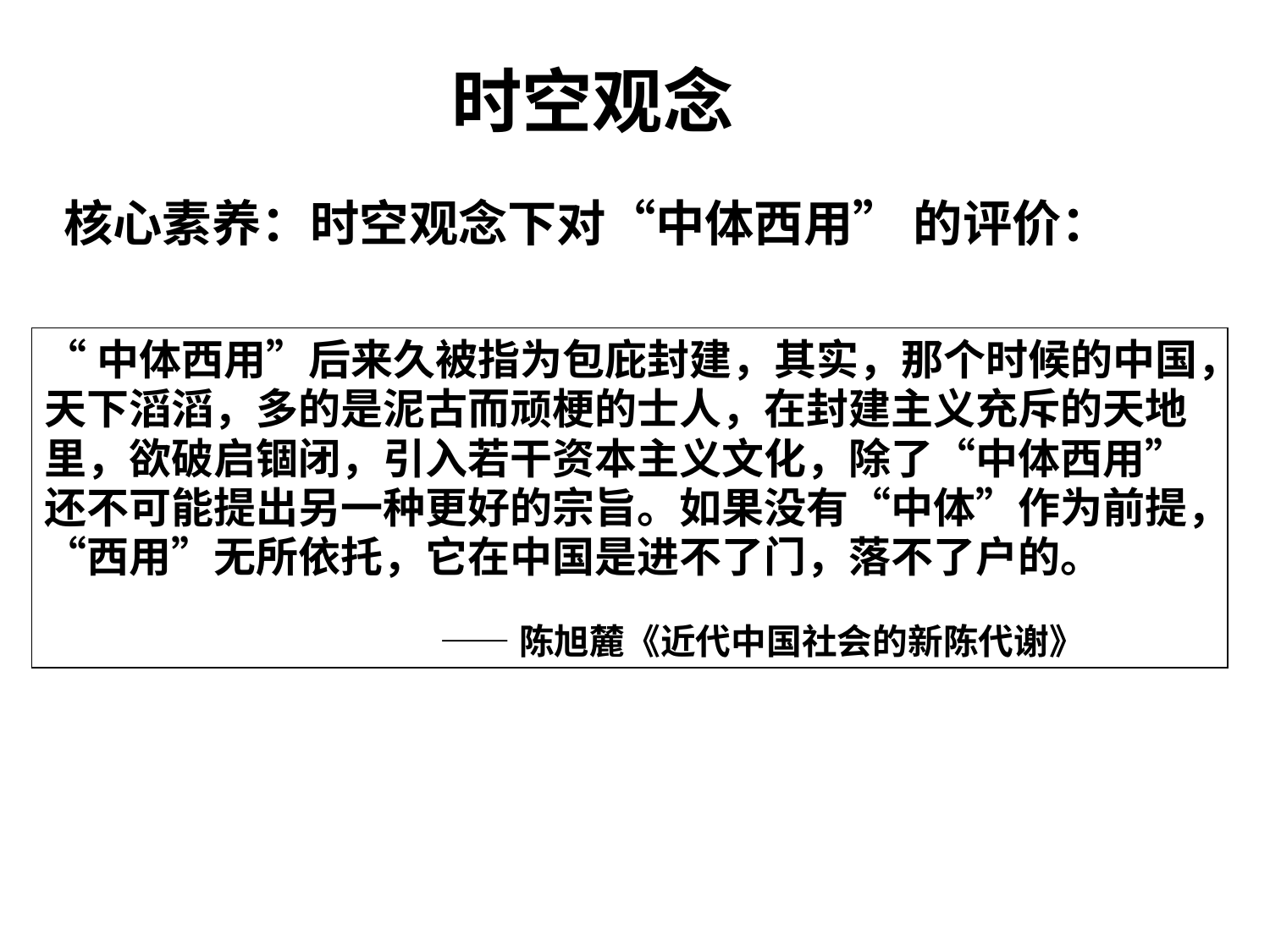

# 时空观念
核心素养：时空观念下对“中体西用” 的评价：
“中体西用”后来久被指为包庇封建，其实，那个时候的中国，天下滔滔，多的是泥古而顽梗的士人，在封建主义充斥的天地里，欲破启锢闭，引入若干资本主义文化，除了“中体西用”还不可能提出另一种更好的宗旨。如果没有“中体”作为前提，“西用”无所依托，它在中国是进不了门，落不了户的。

                                                       ——陈旭麓《近代中国社会的新陈代谢》